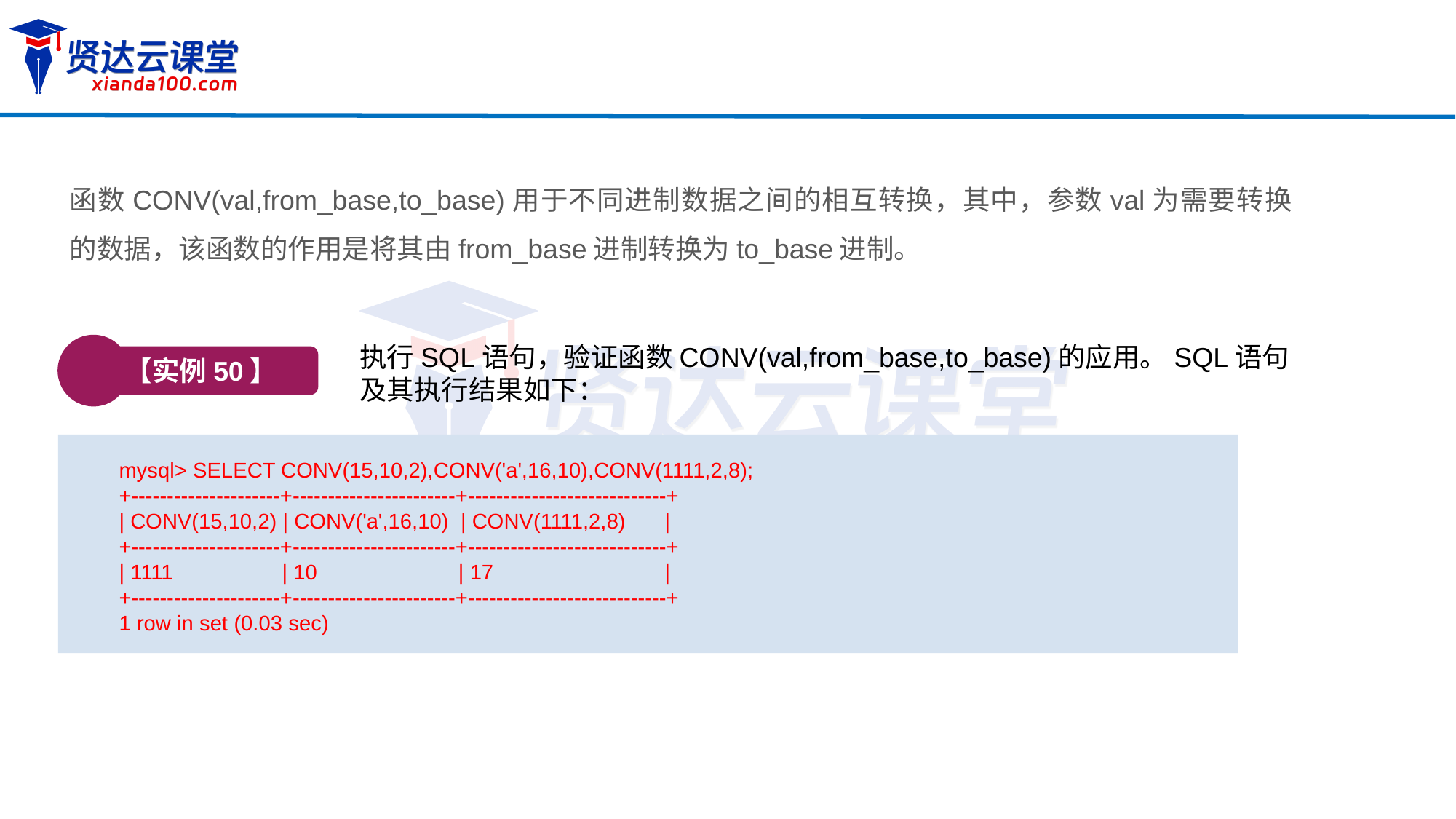

函数CONV(val,from_base,to_base)用于不同进制数据之间的相互转换，其中，参数val为需要转换的数据，该函数的作用是将其由from_base进制转换为to_base进制。
执行SQL语句，验证函数CONV(val,from_base,to_base)的应用。SQL语句及其执行结果如下：

【实例50】

mysql> SELECT CONV(15,10,2),CONV('a',16,10),CONV(1111,2,8);
+---------------------+-----------------------+----------------------------+
| CONV(15,10,2) | CONV('a',16,10)  | CONV(1111,2,8) 	|
+---------------------+-----------------------+----------------------------+
| 1111      	         | 10            	  | 17            	|
+---------------------+-----------------------+----------------------------+
1 row in set (0.03 sec)